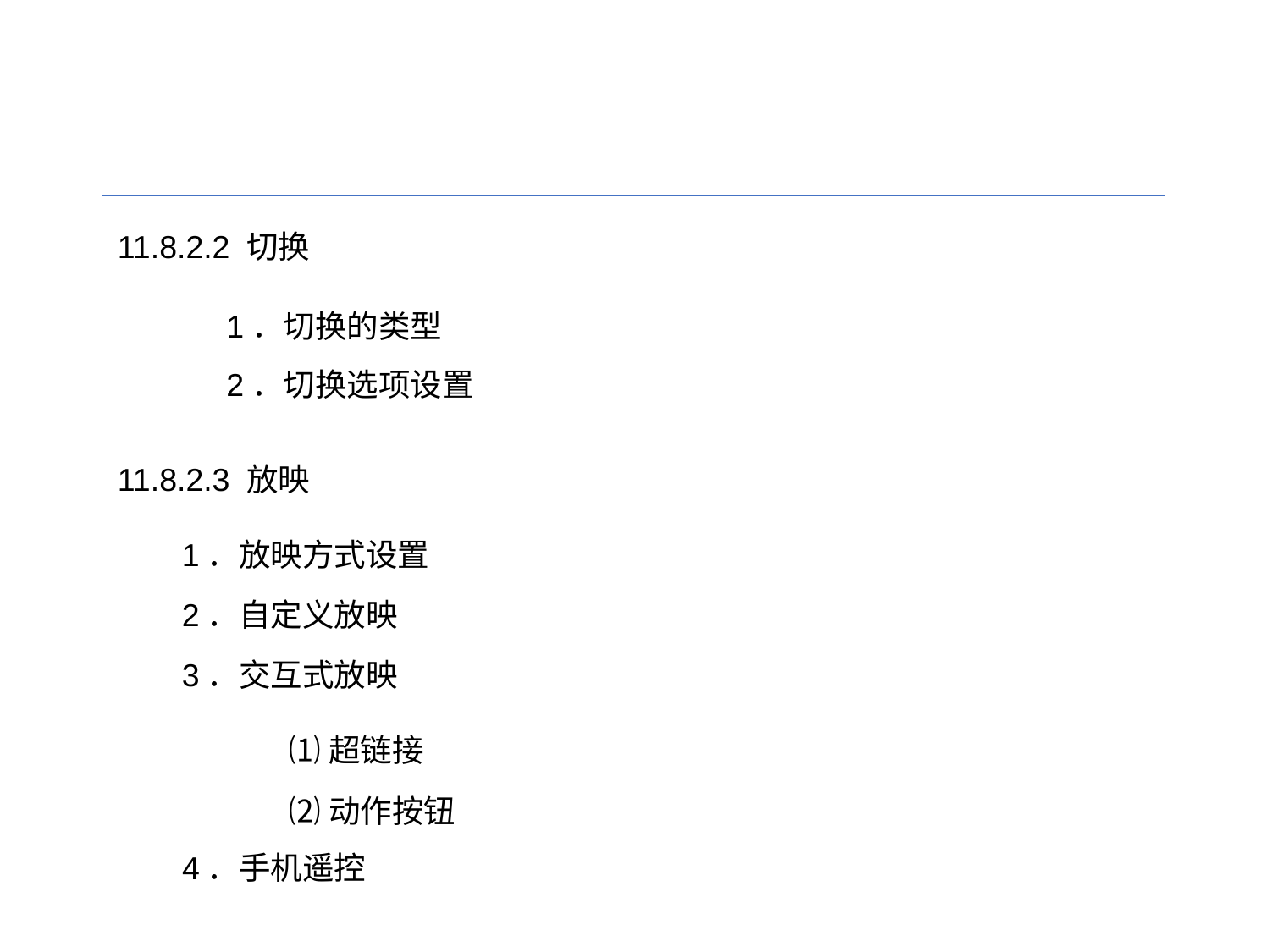

11.8.2.2 切换
1．切换的类型
2．切换选项设置
11.8.2.3 放映
1．放映方式设置
2．自定义放映
3．交互式放映
⑴超链接
⑵动作按钮
4．手机遥控